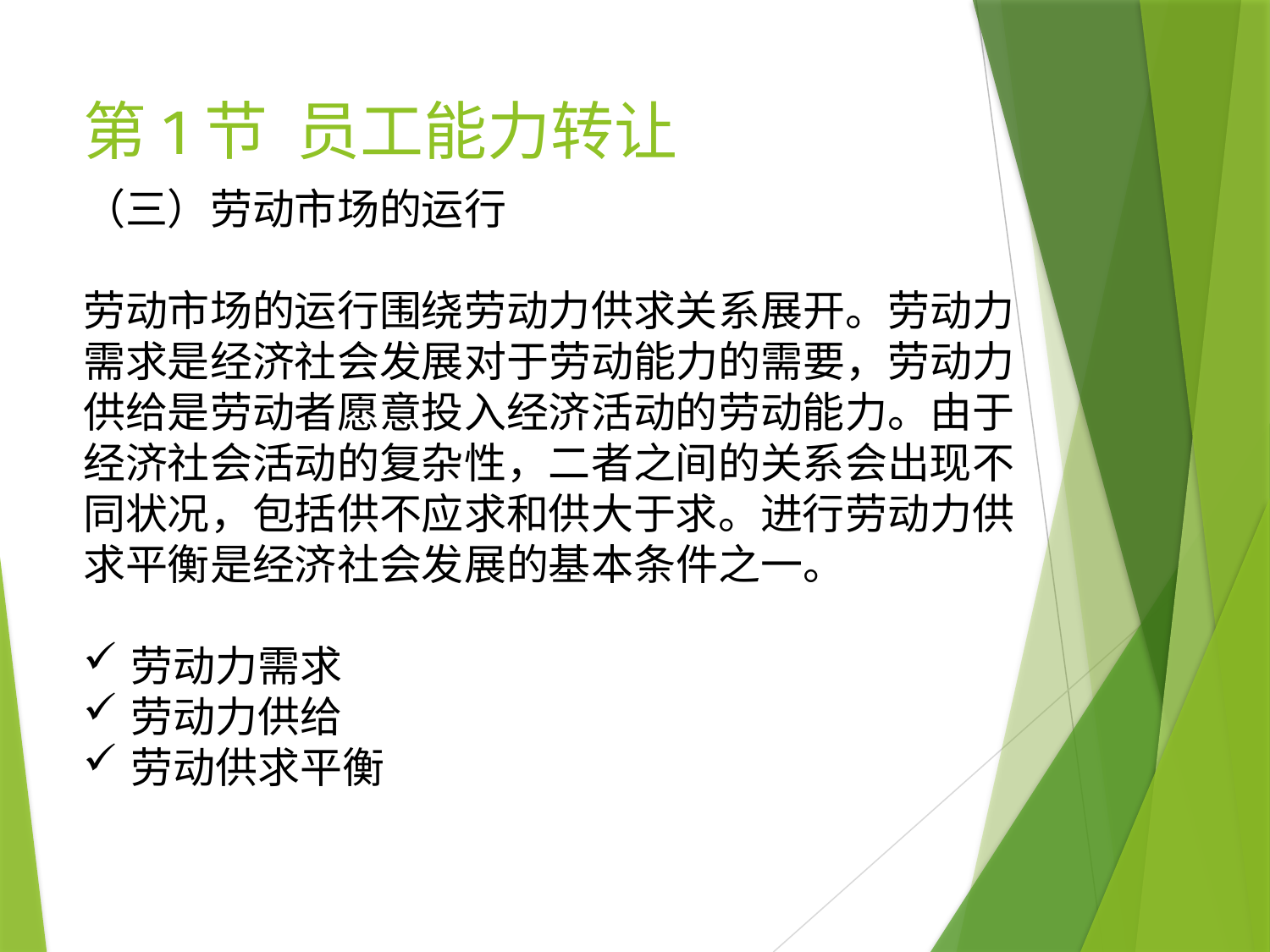

# 第1节  员工能力转让
（三）劳动市场的运行

劳动市场的运行围绕劳动力供求关系展开。劳动力需求是经济社会发展对于劳动能力的需要，劳动力供给是劳动者愿意投入经济活动的劳动能力。由于经济社会活动的复杂性，二者之间的关系会出现不同状况，包括供不应求和供大于求。进行劳动力供求平衡是经济社会发展的基本条件之一。

劳动力需求
劳动力供给
劳动供求平衡